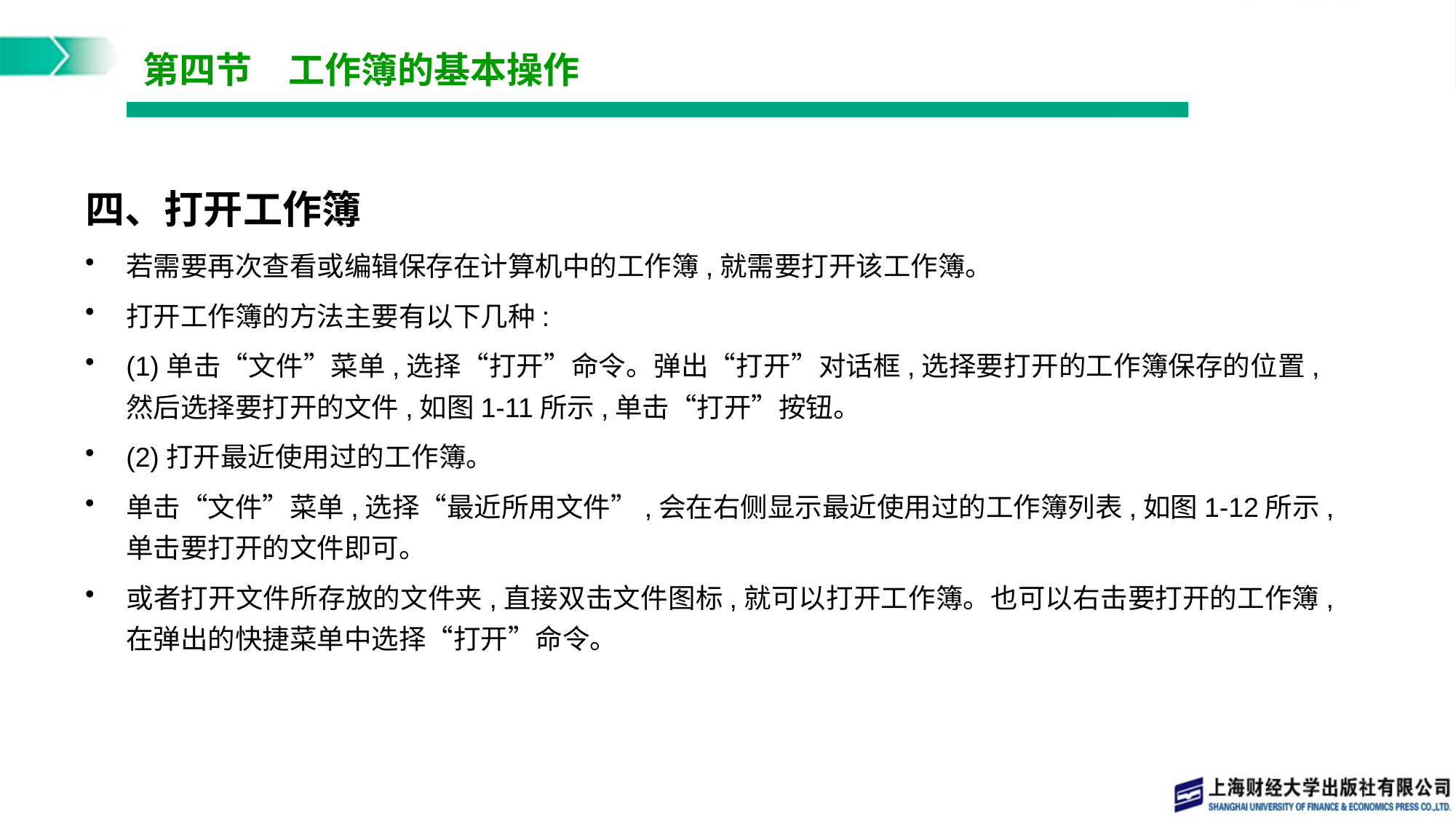

# 第四节　工作簿的基本操作
四、打开工作簿
若需要再次查看或编辑保存在计算机中的工作簿,就需要打开该工作簿。
打开工作簿的方法主要有以下几种:
(1)单击“文件”菜单,选择“打开”命令。弹出“打开”对话框,选择要打开的工作簿保存的位置,然后选择要打开的文件,如图1-11所示,单击“打开”按钮。
(2)打开最近使用过的工作簿。
单击“文件”菜单,选择“最近所用文件”,会在右侧显示最近使用过的工作簿列表,如图1-12所示,单击要打开的文件即可。
或者打开文件所存放的文件夹,直接双击文件图标,就可以打开工作簿。也可以右击要打开的工作簿,在弹出的快捷菜单中选择“打开”命令。